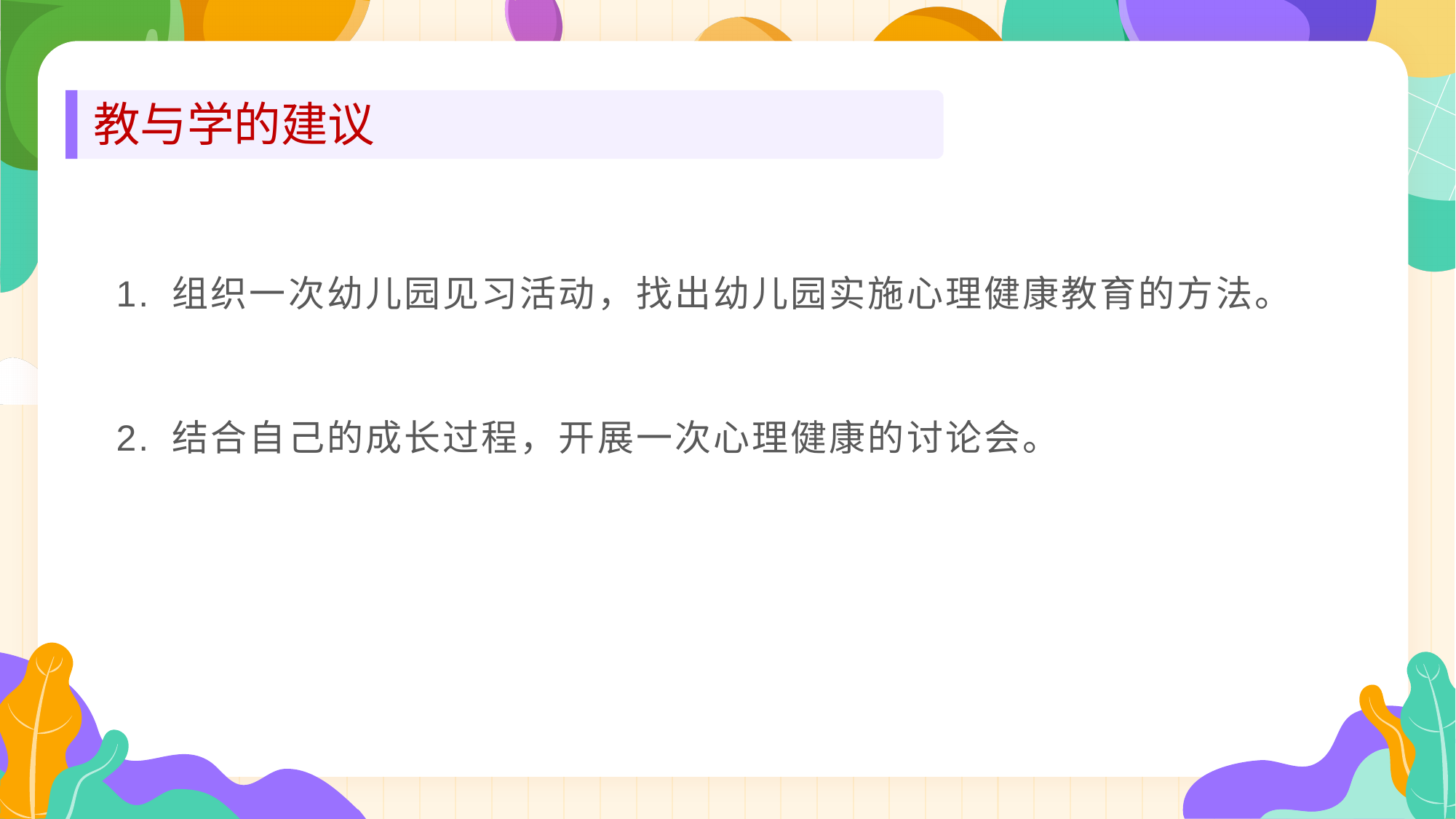

教与学的建议
1. 组织一次幼儿园见习活动，找出幼儿园实施心理健康教育的方法。

2. 结合自己的成长过程，开展一次心理健康的讨论会。